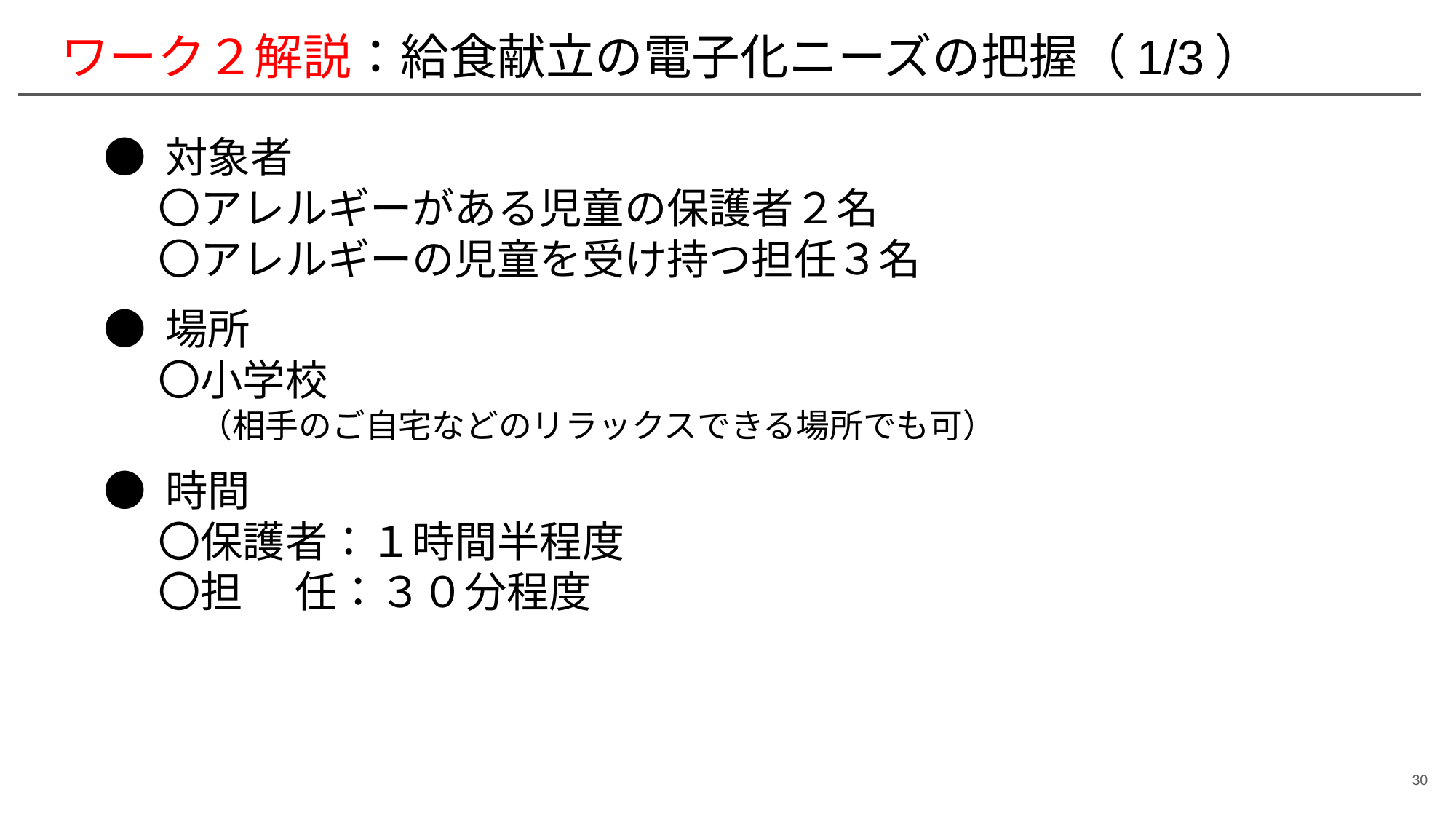

# ワーク２解説：給食献立の電子化ニーズの把握（1/3）
● 対象者
〇アレルギーがある児童の保護者２名
〇アレルギーの児童を受け持つ担任３名

● 場所
〇小学校
　 （相手のご自宅などのリラックスできる場所でも可）

● 時間
〇保護者：１時間半程度
〇担　 任：３０分程度
30